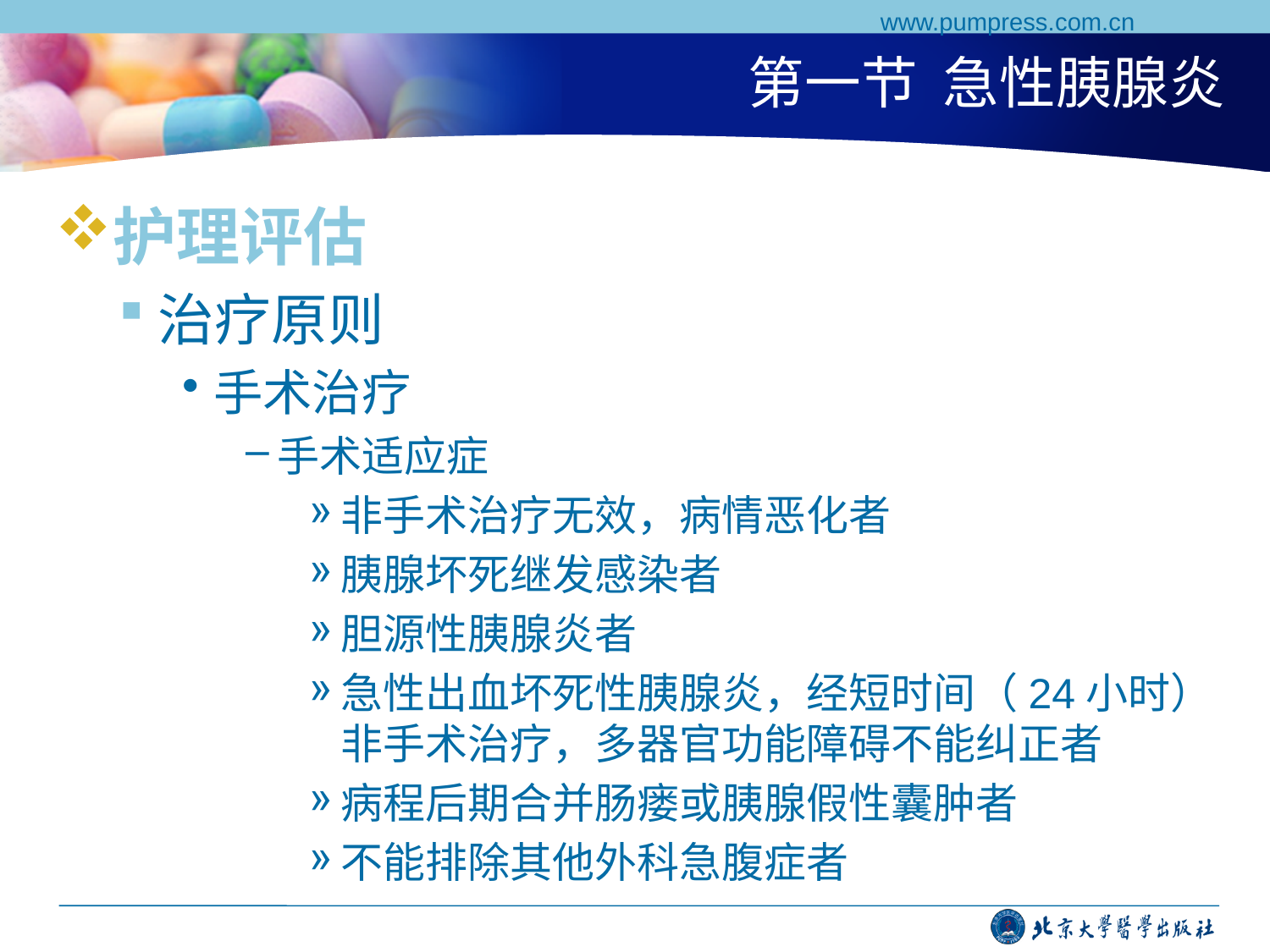

www.pumpress.com.cn
# 第一节  急性胰腺炎
护理评估
治疗原则
手术治疗
手术适应症
非手术治疗无效，病情恶化者
胰腺坏死继发感染者
胆源性胰腺炎者
急性出血坏死性胰腺炎，经短时间（24小时）非手术治疗，多器官功能障碍不能纠正者
病程后期合并肠瘘或胰腺假性囊肿者
不能排除其他外科急腹症者